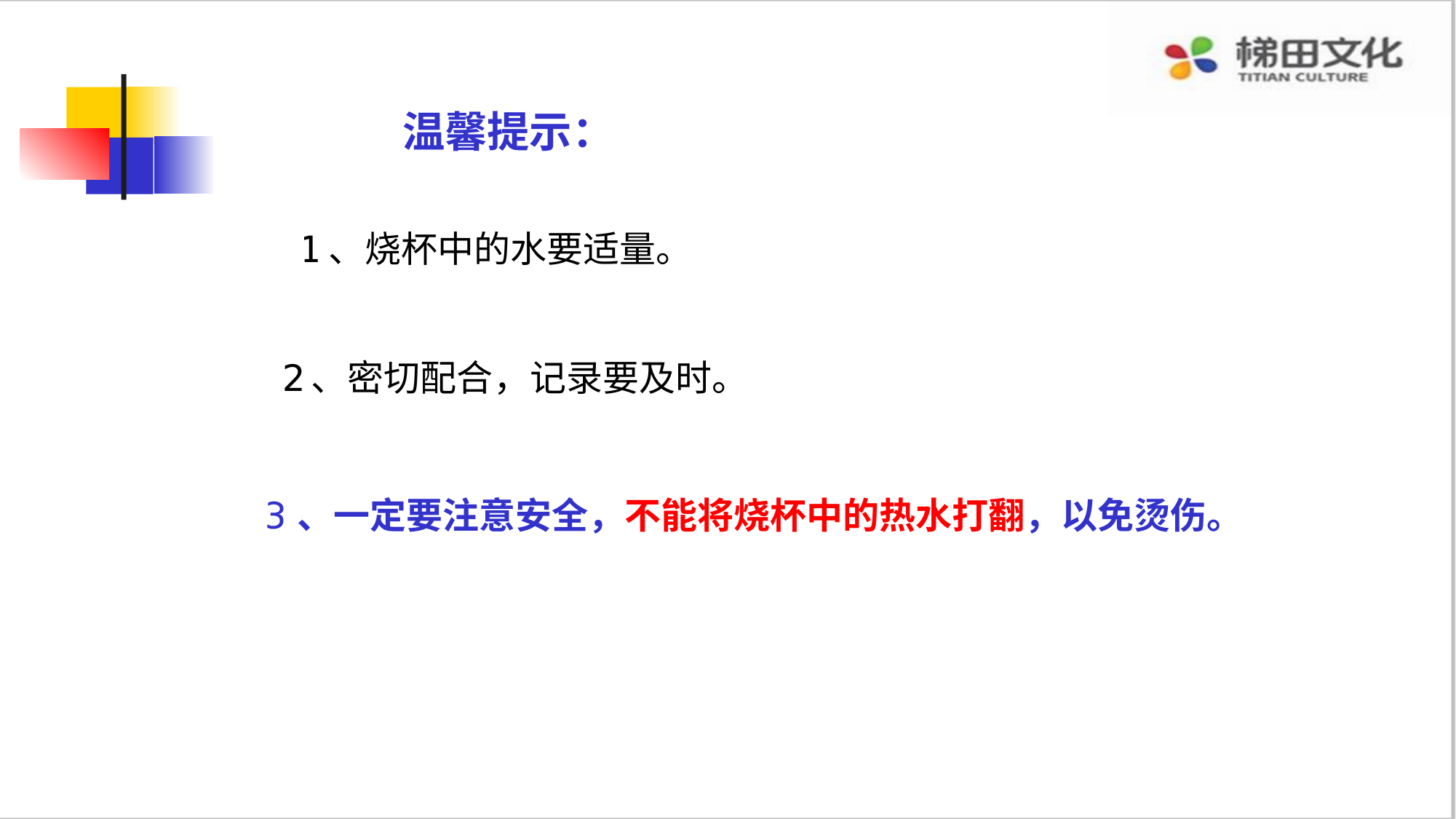

温馨提示：
1、烧杯中的水要适量。
2、密切配合，记录要及时。
3、一定要注意安全，不能将烧杯中的热水打翻，以免烫伤。